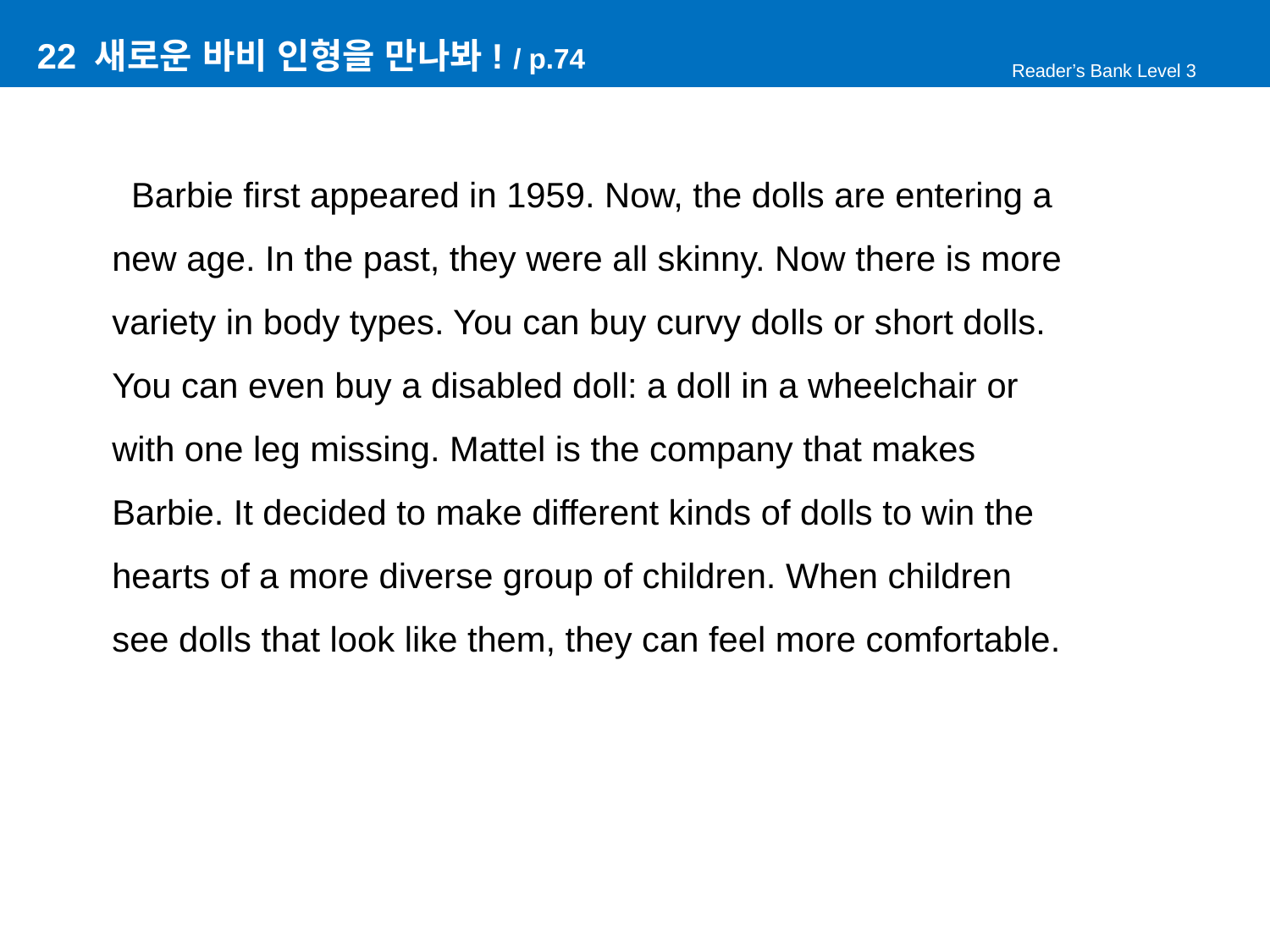

# 22 새로운 바비 인형을 만나봐! / p.74
Reader’s Bank Level 3

  Barbie first appeared in 1959. Now, the dolls are entering a
new age. In the past, they were all skinny. Now there is more
variety in body types. You can buy curvy dolls or short dolls.
You can even buy a disabled doll: a doll in a wheelchair or
with one leg missing. Mattel is the company that makes
Barbie. It decided to make different kinds of dolls to win the
hearts of a more diverse group of children. When children
see dolls that look like them, they can feel more comfortable.